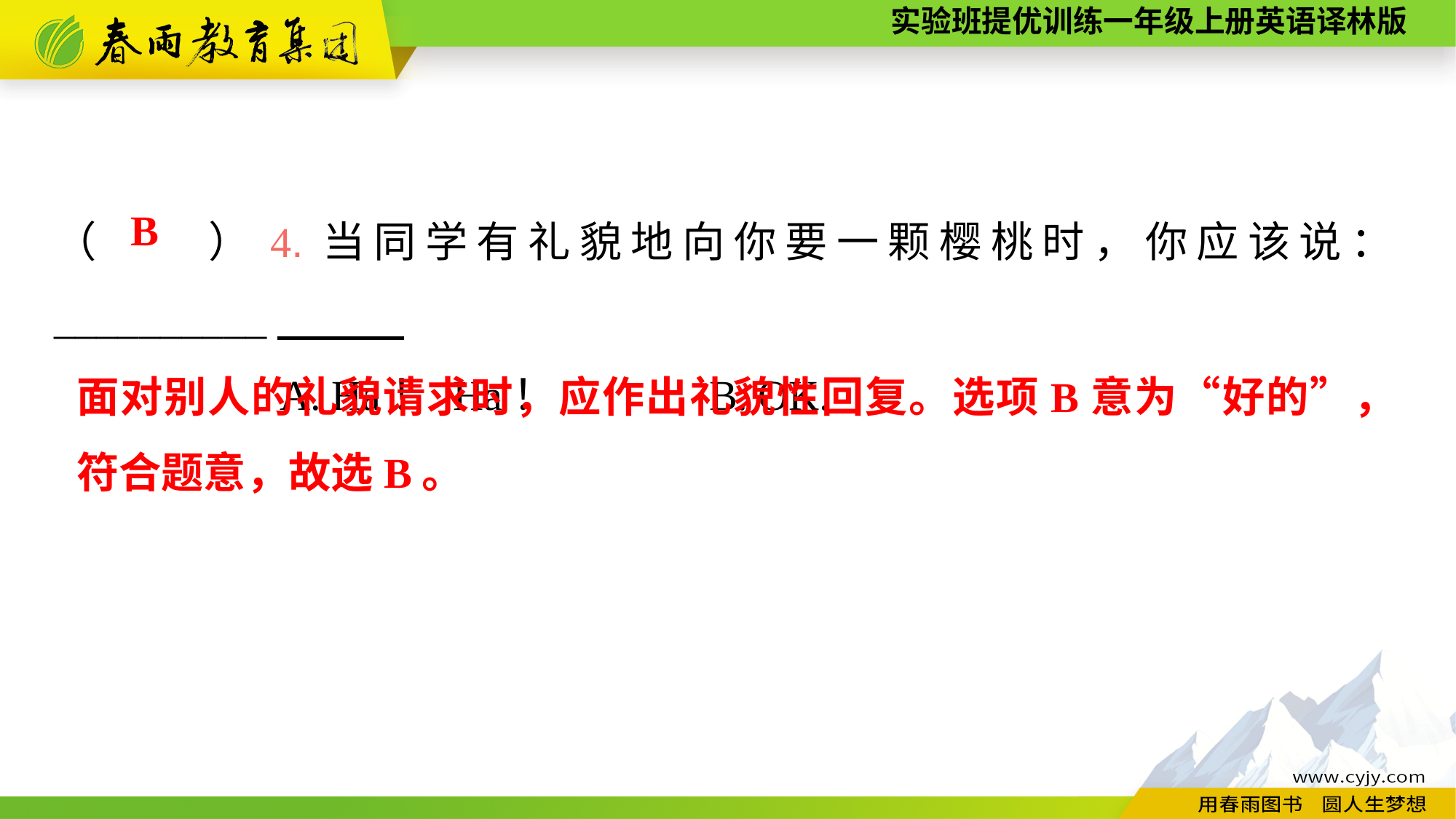

（　　）4.当同学有礼貌地向你要一颗樱桃时，你应该说：__________
A. Ha！ Ha！		B. OK.
B
面对别人的礼貌请求时，应作出礼貌性回复。选项B意为“好的”，符合题意，故选B。